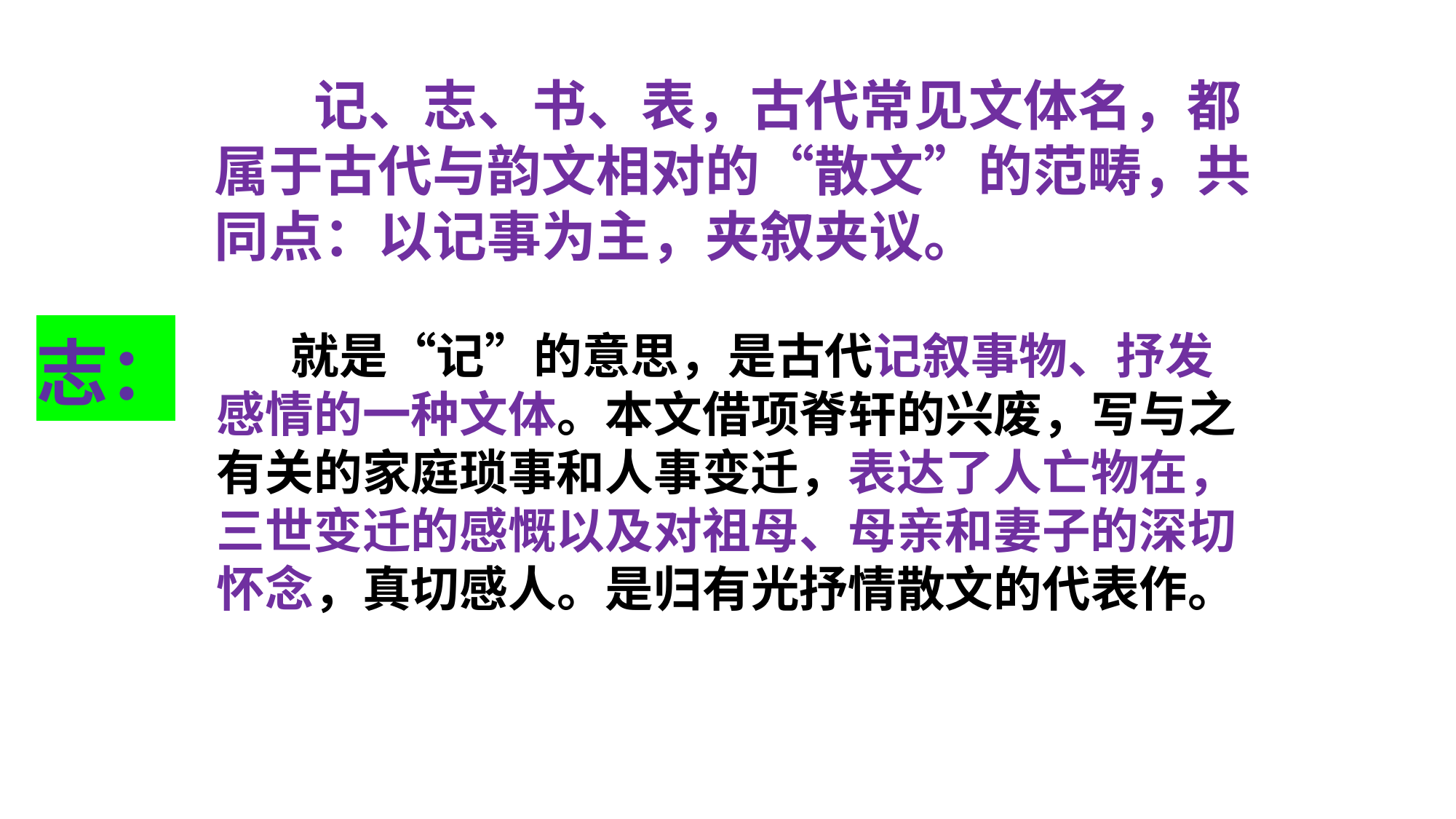

记、志、书、表，古代常见文体名，都属于古代与韵文相对的“散文”的范畴，共同点：以记事为主，夹叙夹议。
             就是“记”的意思，是古代记叙事物、抒发感情的一种文体。本文借项脊轩的兴废，写与之有关的家庭琐事和人事变迁，表达了人亡物在，三世变迁的感慨以及对祖母、母亲和妻子的深切怀念，真切感人。是归有光抒情散文的代表作。
志：